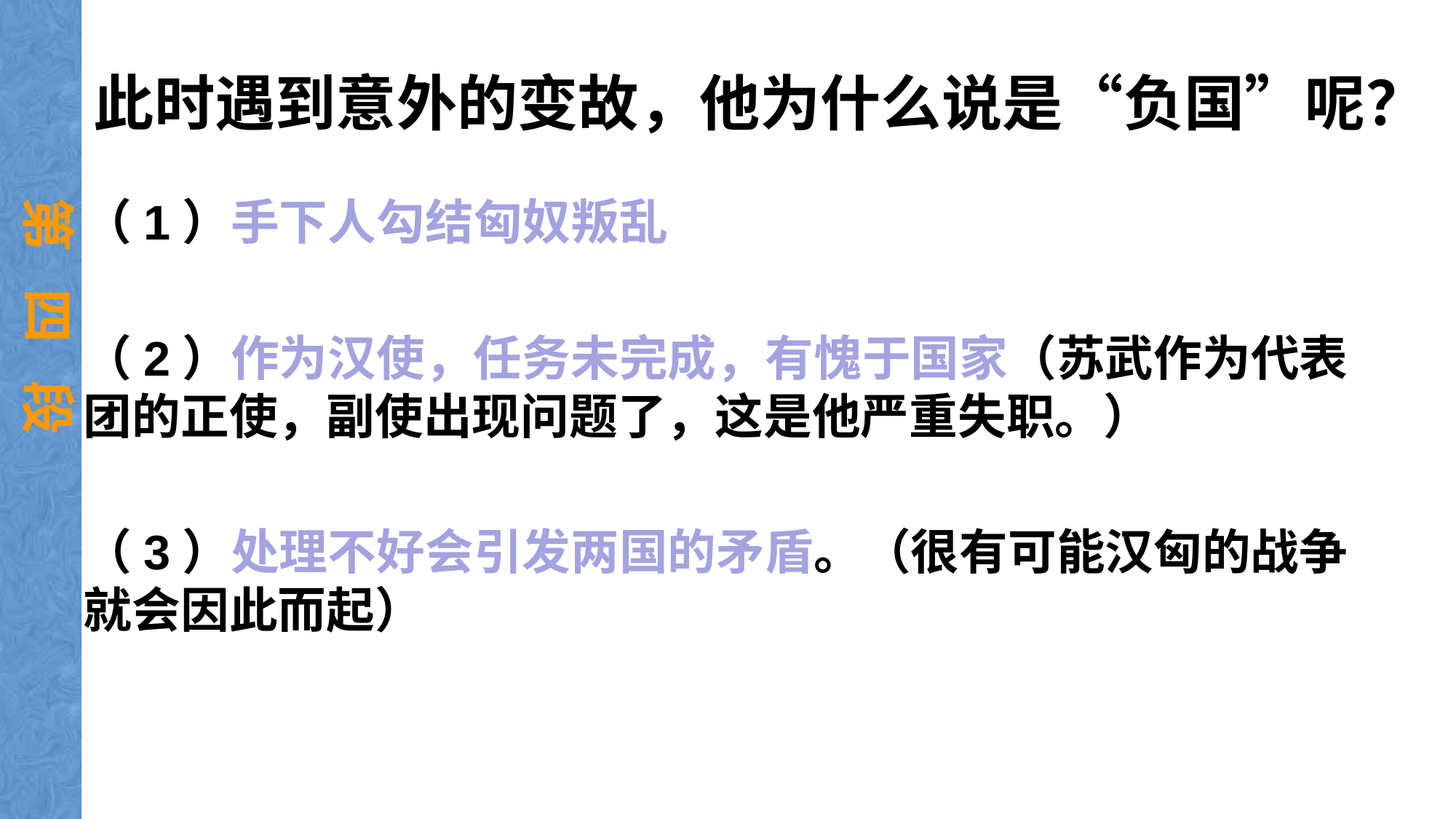

# 此时遇到意外的变故，他为什么说是“负国”呢？
第   四   段
（1）手下人勾结匈奴叛乱

（2）作为汉使，任务未完成，有愧于国家（苏武作为代表团的正使，副使出现问题了，这是他严重失职。）

（3）处理不好会引发两国的矛盾。（很有可能汉匈的战争就会因此而起）